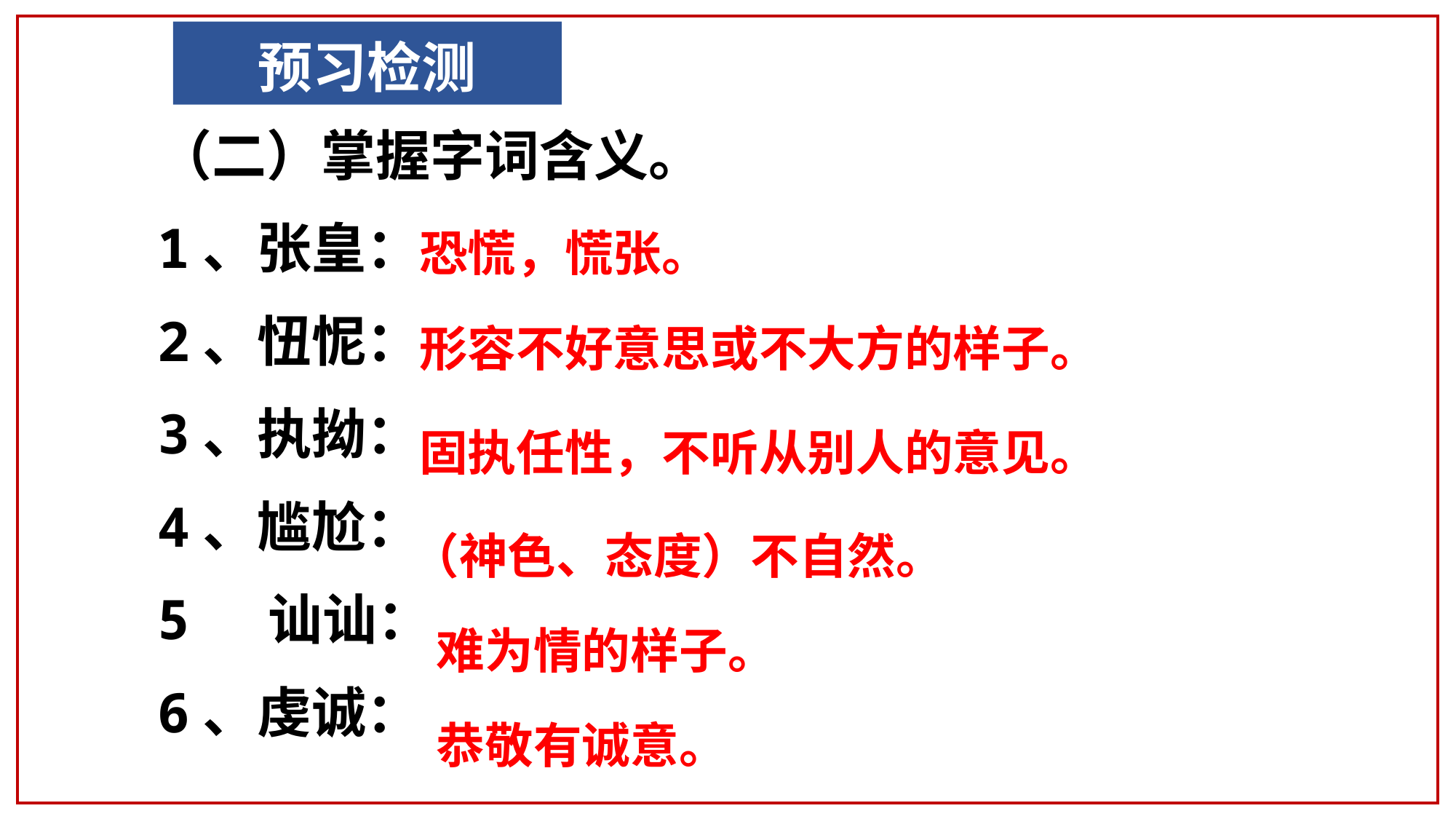

# 预习检测
（二）掌握字词含义。
1、张皇：
2、忸怩：
3、执拗：
4、尴尬：
5  讪讪：
6、虔诚：
恐慌，慌张。
形容不好意思或不大方的样子。
固执任性，不听从别人的意见。
（神色、态度）不自然。
难为情的样子。
恭敬有诚意。